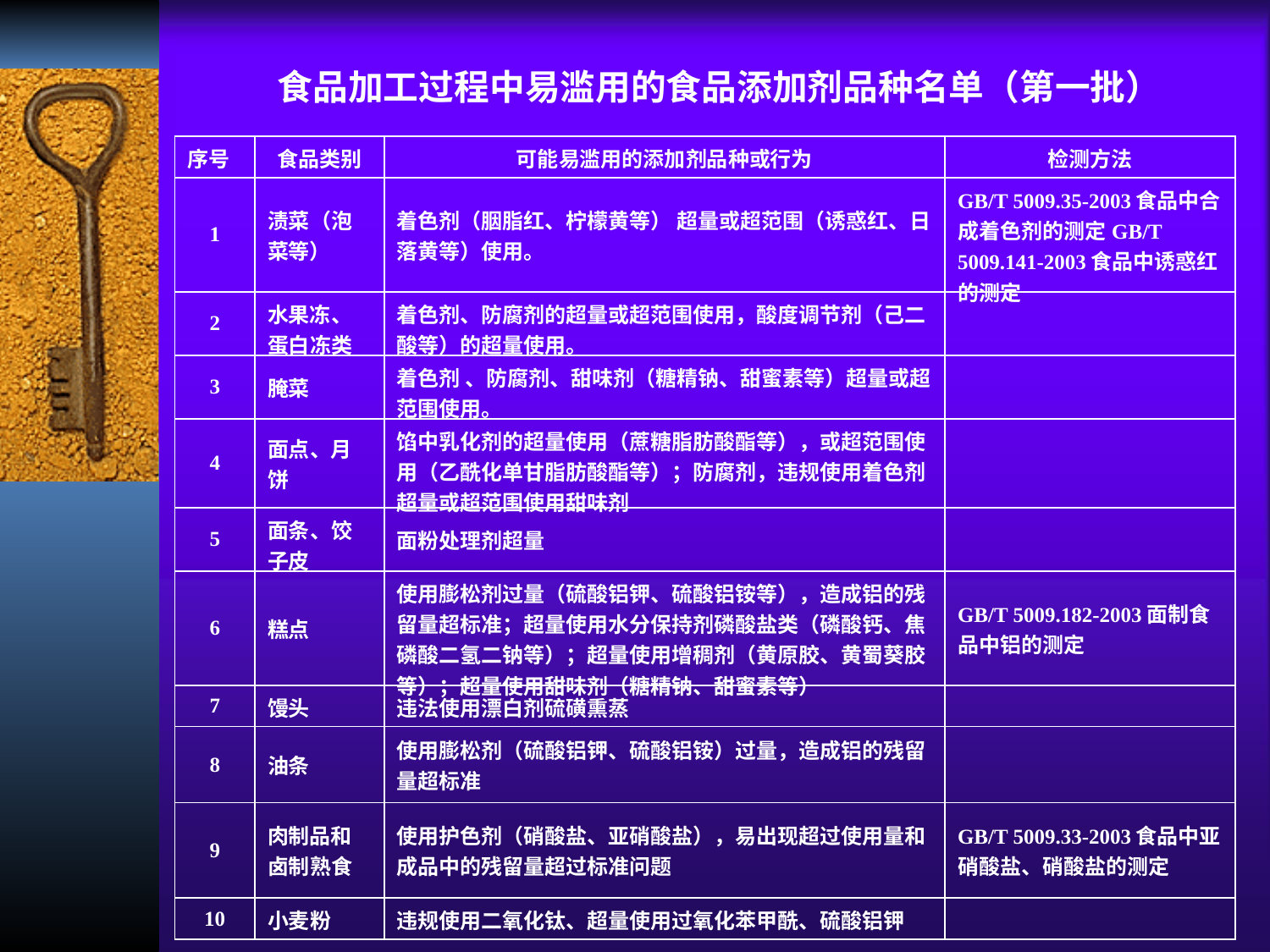

食品加工过程中易滥用的食品添加剂品种名单（第一批）

| 序号 | 食品类别 | 可能易滥用的添加剂品种或行为 | 检测方法 |
| --- | --- | --- | --- |
| 1 | 渍菜（泡菜等） | 着色剂（胭脂红、柠檬黄等） 超量或超范围（诱惑红、日落黄等）使用。 | GB/T 5009.35-2003食品中合成着色剂的测定GB/T 5009.141-2003食品中诱惑红的测定 |
| 2 | 水果冻、蛋白冻类 | 着色剂、防腐剂的超量或超范围使用，酸度调节剂（己二酸等）的超量使用。 |  |
| 3 | 腌菜 | 着色剂 、防腐剂、甜味剂（糖精钠、甜蜜素等）超量或超范围使用。 |  |
| 4 | 面点、月饼 | 馅中乳化剂的超量使用（蔗糖脂肪酸酯等），或超范围使用（乙酰化单甘脂肪酸酯等）；防腐剂，违规使用着色剂超量或超范围使用甜味剂 |  |
| 5 | 面条、饺子皮 | 面粉处理剂超量 |  |
| 6 | 糕点 | 使用膨松剂过量（硫酸铝钾、硫酸铝铵等），造成铝的残留量超标准；超量使用水分保持剂磷酸盐类（磷酸钙、焦磷酸二氢二钠等）；超量使用增稠剂（黄原胶、黄蜀葵胶等）；超量使用甜味剂（糖精钠、甜蜜素等） | GB/T 5009.182-2003面制食品中铝的测定 |
| 7 | 馒头 | 违法使用漂白剂硫磺熏蒸 |  |
| 8 | 油条 | 使用膨松剂（硫酸铝钾、硫酸铝铵）过量，造成铝的残留量超标准 |  |
| 9 | 肉制品和卤制熟食 | 使用护色剂（硝酸盐、亚硝酸盐），易出现超过使用量和成品中的残留量超过标准问题 | GB/T 5009.33-2003食品中亚硝酸盐、硝酸盐的测定 |
| 10 | 小麦粉 | 违规使用二氧化钛、超量使用过氧化苯甲酰、硫酸铝钾 |  |